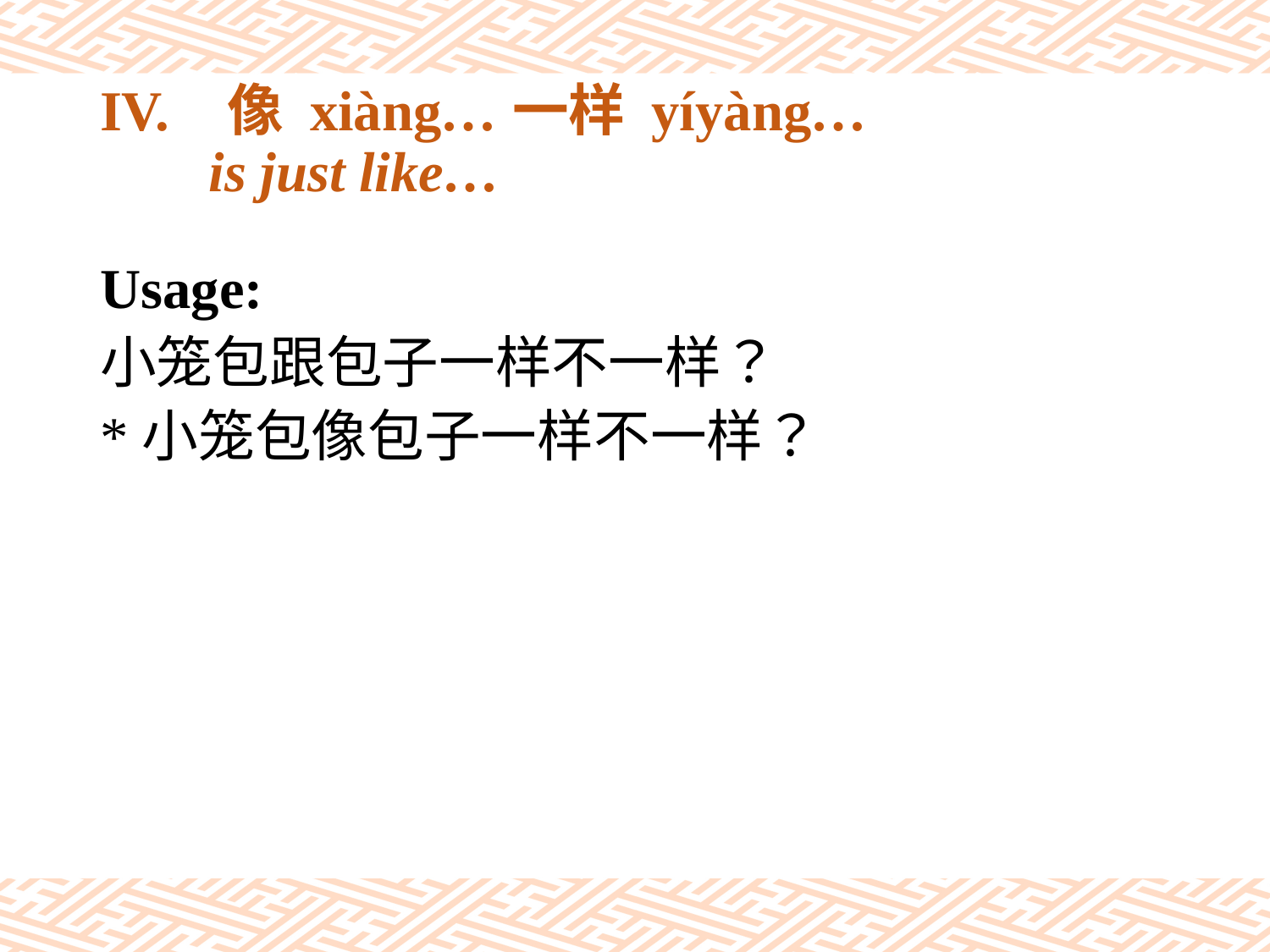

# IV.	像 xiàng…一样 yíyàng… 　   is just like…
Usage:
小笼包跟包子一样不一样？
*小笼包像包子一样不一样？